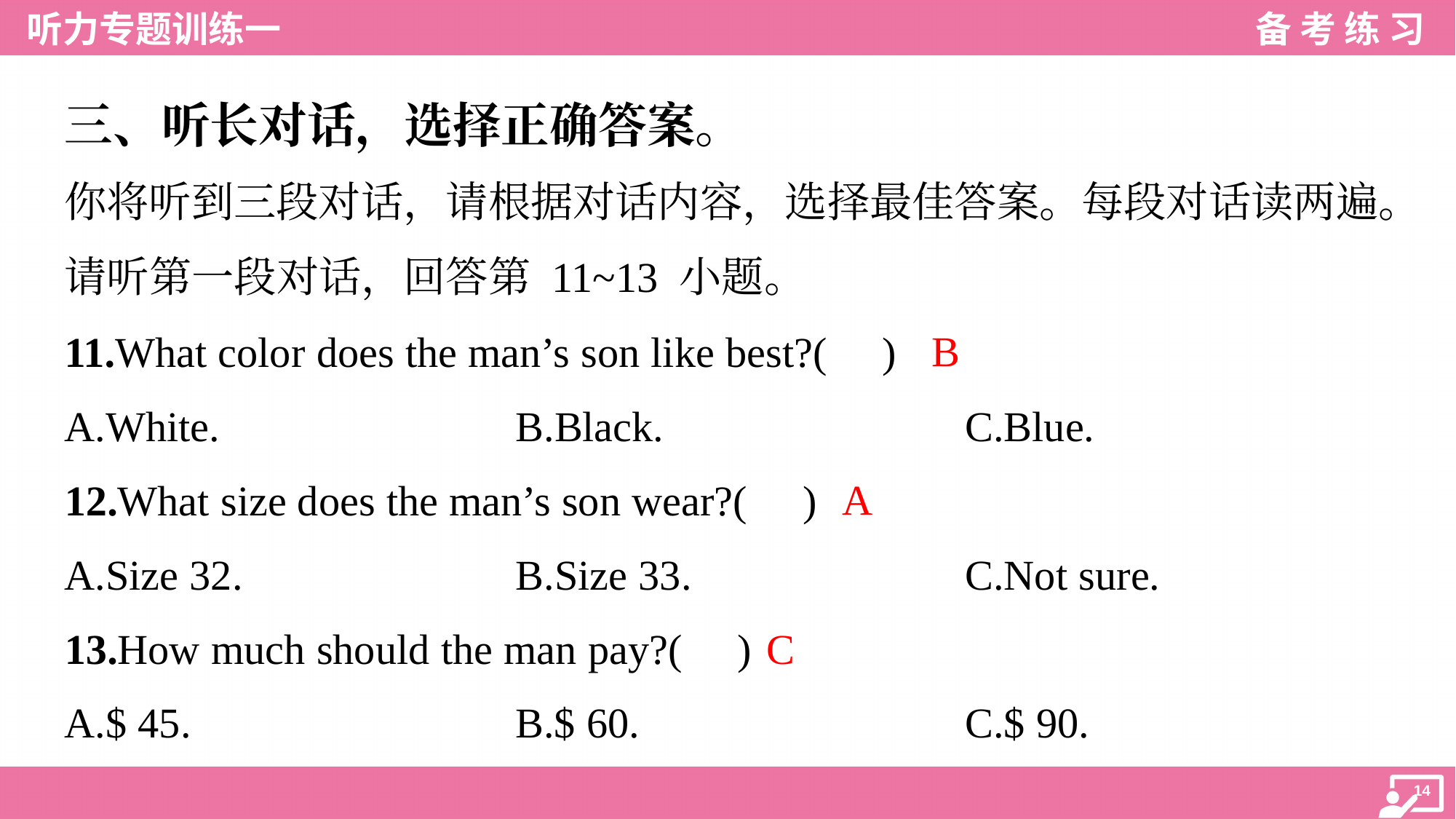

三、听长对话，选择正确答案。
你将听到三段对话，请根据对话内容，选择最佳答案。每段对话读两遍。
请听第一段对话，回答第 11~13 小题。
B
11.What color does the man’s son like best?(     )
A.White.	B.Black.	C.Blue.
A
12.What size does the man’s son wear?(     )
A.Size 32.	B.Size 33.	C.Not sure.
C
13.How much should the man pay?(     )
A.$ 45.	B.$ 60.	C.$ 90.